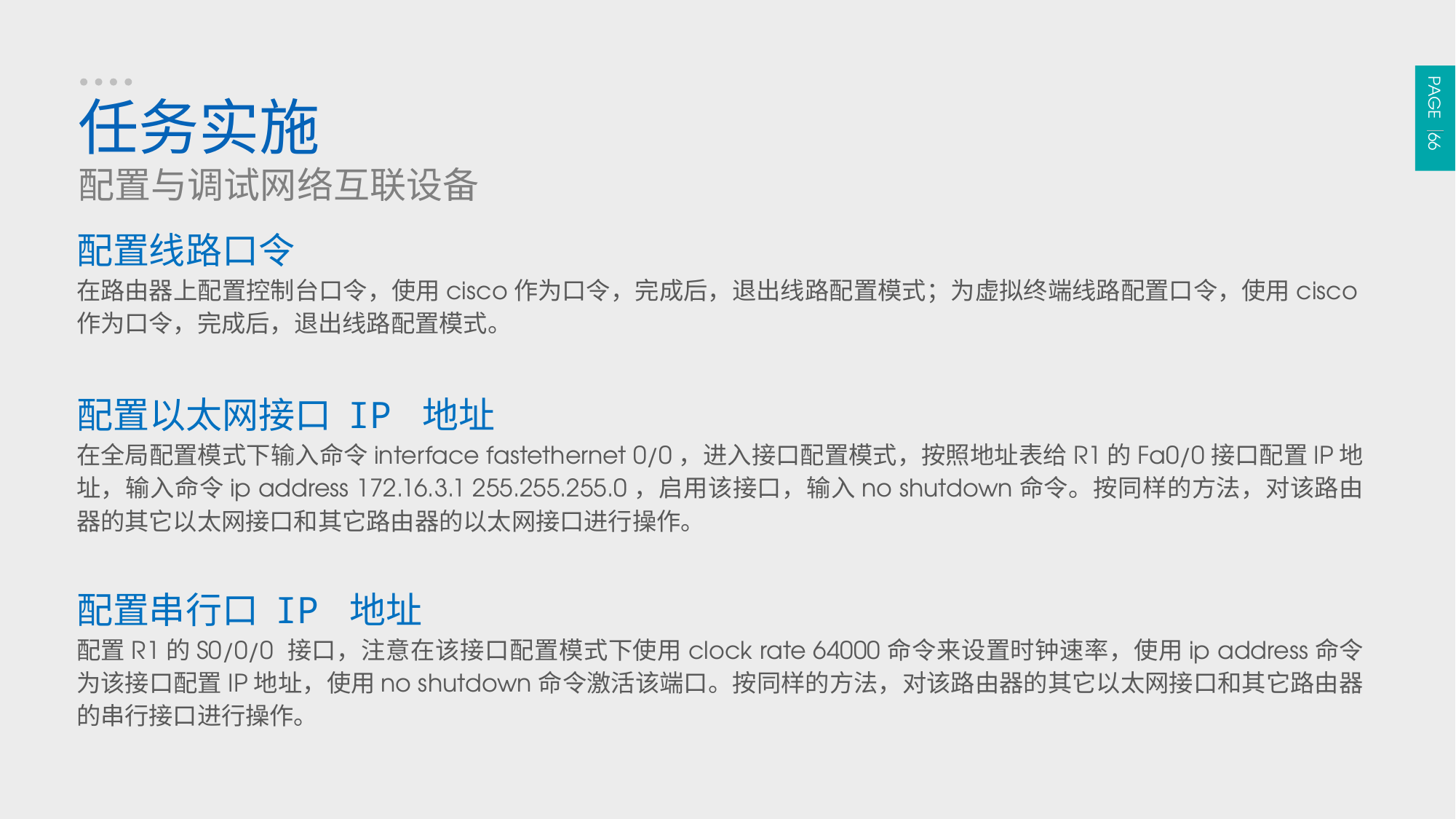

PAGE   66
任务实施
配置与调试网络互联设备
配置线路口令
在路由器上配置控制台口令，使用cisco作为口令，完成后，退出线路配置模式；为虚拟终端线路配置口令，使用cisco作为口令，完成后，退出线路配置模式。
配置以太网接口 IP 地址
在全局配置模式下输入命令interface fastethernet 0/0，进入接口配置模式，按照地址表给R1的Fa0/0接口配置IP地址，输入命令ip address 172.16.3.1 255.255.255.0，启用该接口，输入no shutdown命令。按同样的方法，对该路由器的其它以太网接口和其它路由器的以太网接口进行操作。
配置串行口 IP 地址
配置R1的S0/0/0 接口，注意在该接口配置模式下使用clock rate 64000命令来设置时钟速率，使用ip address命令为该接口配置IP地址，使用no shutdown命令激活该端口。按同样的方法，对该路由器的其它以太网接口和其它路由器的串行接口进行操作。